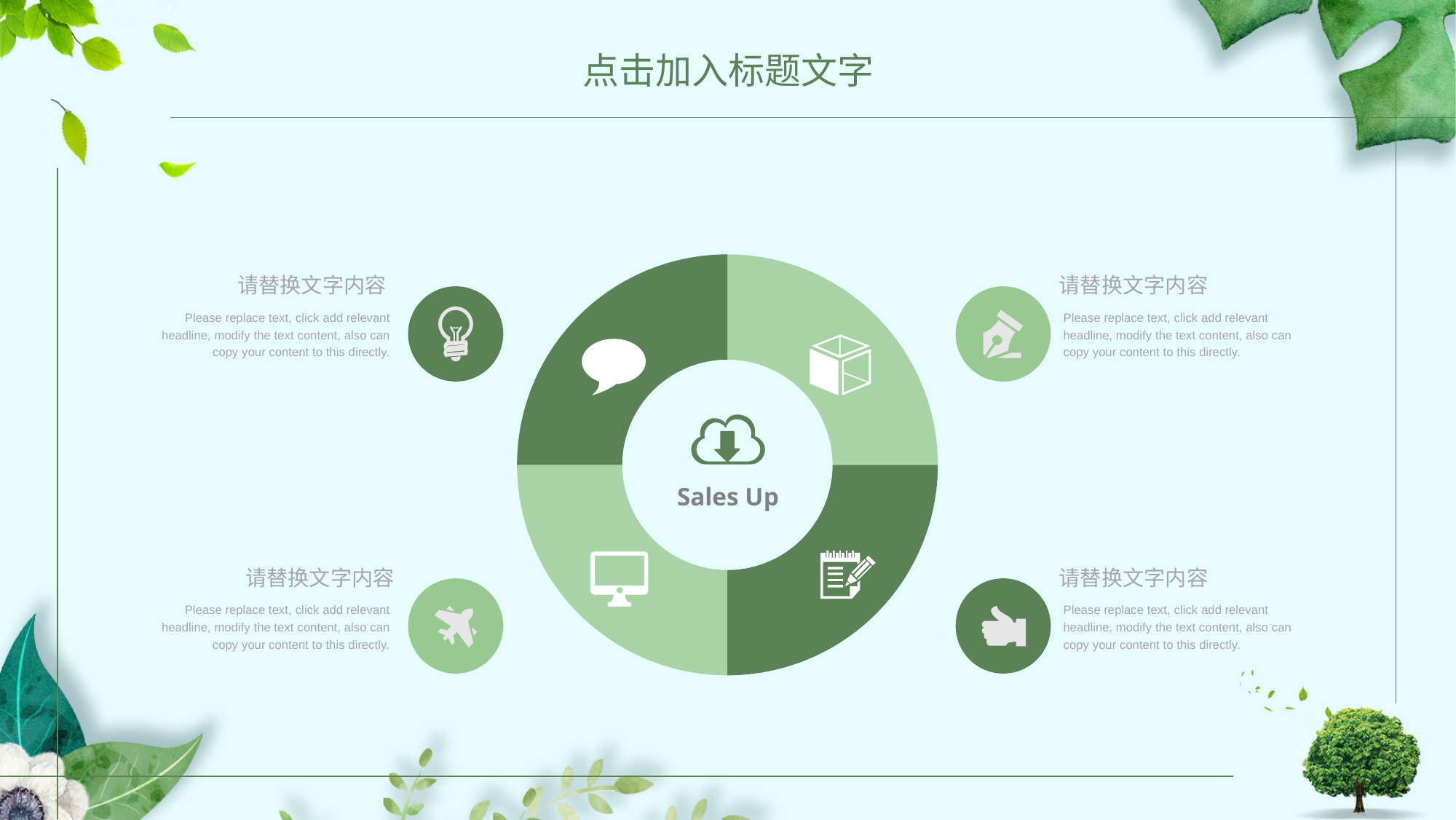

点击加入标题文字

### Chart

| Category | Sales |
|---|---|
| 1st Qtr | 3.0 |
| 2nd Qtr | 3.0 |
| 3rd Qtr | 3.0 |
| 4th Qtr | 3.0 |

Sales Up

请替换文字内容
Please replace text, click add relevant headline, modify the text content, also can copy your content to this directly.
请替换文字内容
Please replace text, click add relevant headline, modify the text content, also can copy your content to this directly.

请替换文字内容
Please replace text, click add relevant headline, modify the text content, also can copy your content to this directly.
请替换文字内容
Please replace text, click add relevant headline, modify the text content, also can copy your content to this directly.